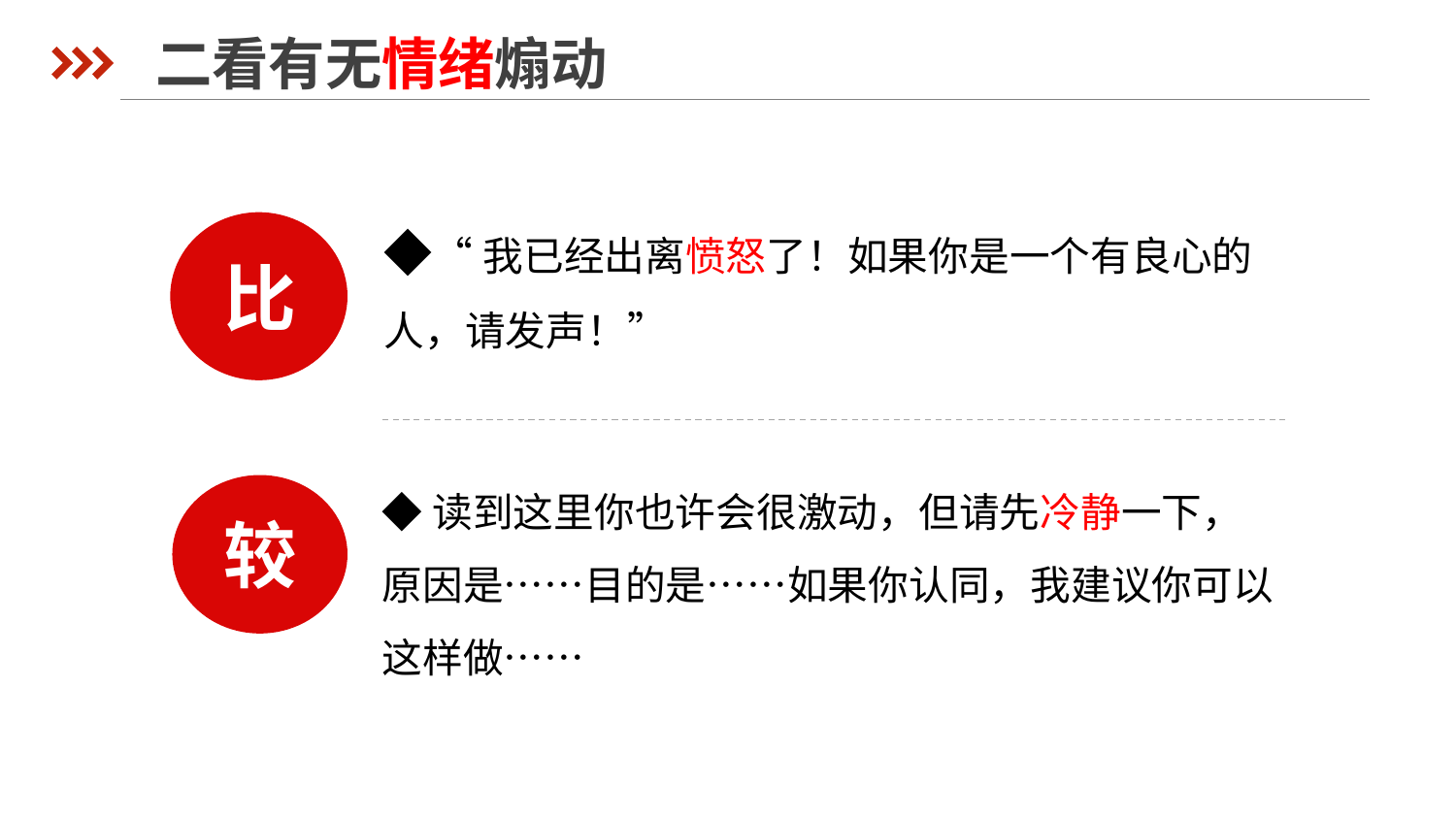

二看有无情绪煽动

◆“我已经出离愤怒了！如果你是一个有良心的人，请发声！”

比
◆读到这里你也许会很激动，但请先冷静一下，原因是……目的是……如果你认同，我建议你可以这样做……

较